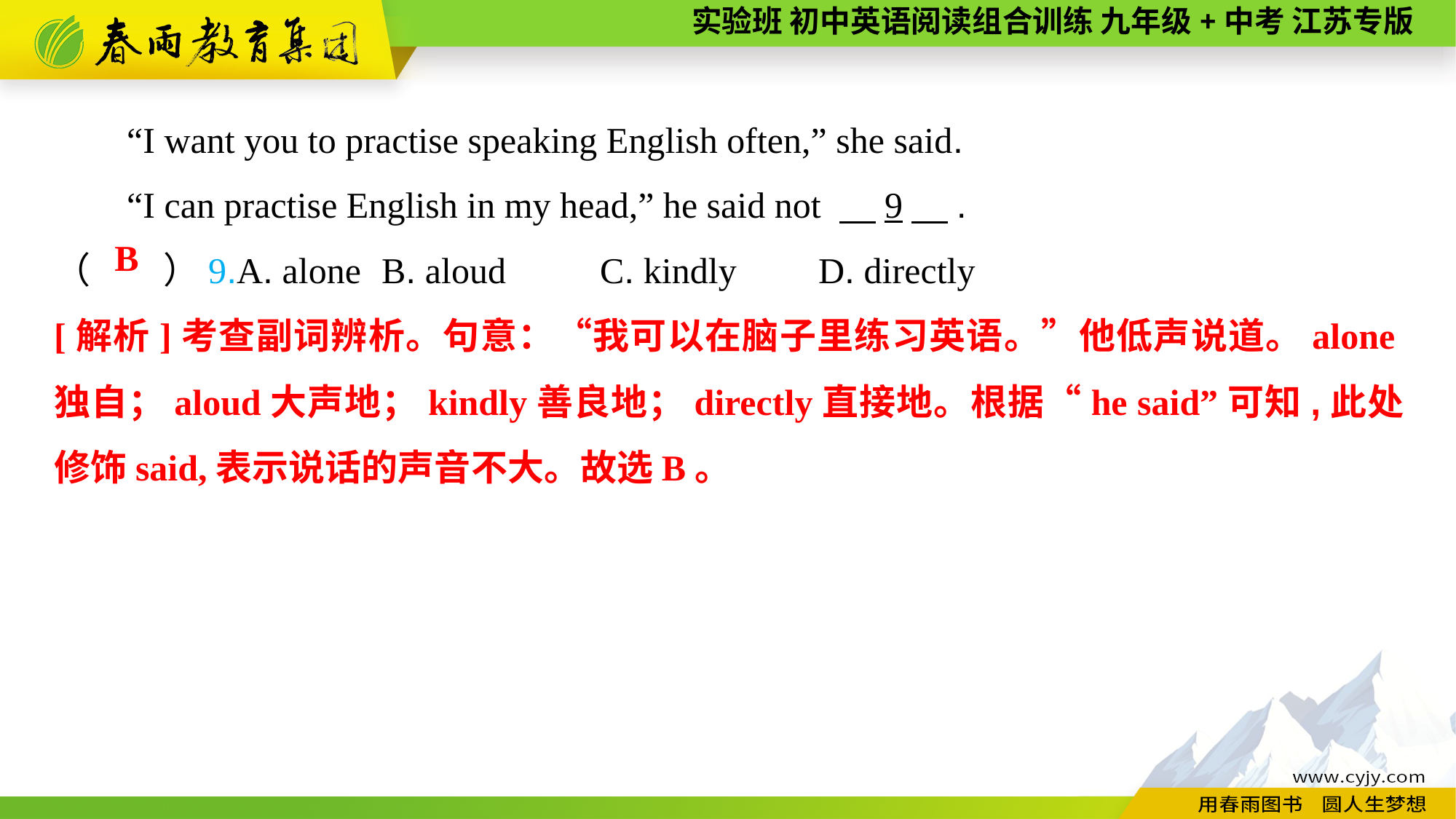

“I want you to practise speaking English often,” she said.
“I can practise English in my head,” he said not 　9　.
（　　）9.A. alone	B. aloud	C. kindly	D. directly
B
[解析]考查副词辨析。句意：“我可以在脑子里练习英语。”他低声说道。alone独自；aloud大声地；kindly善良地；directly直接地。根据“he said”可知,此处修饰said,表示说话的声音不大。故选B。